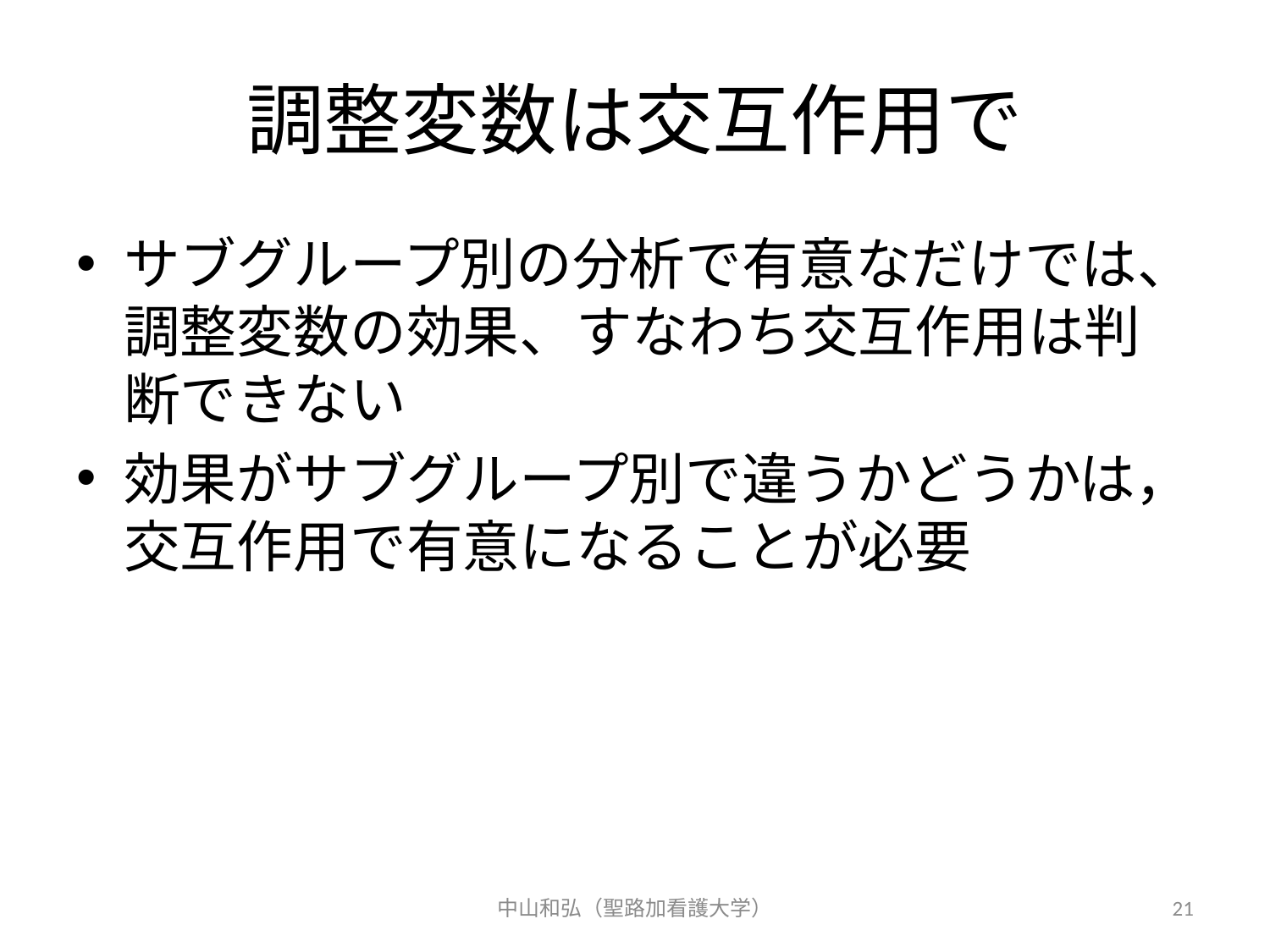

# 調整変数は交互作用で
サブグループ別の分析で有意なだけでは、調整変数の効果、すなわち交互作用は判断できない
効果がサブグループ別で違うかどうかは，交互作用で有意になることが必要

中山和弘（聖路加看護大学）
21